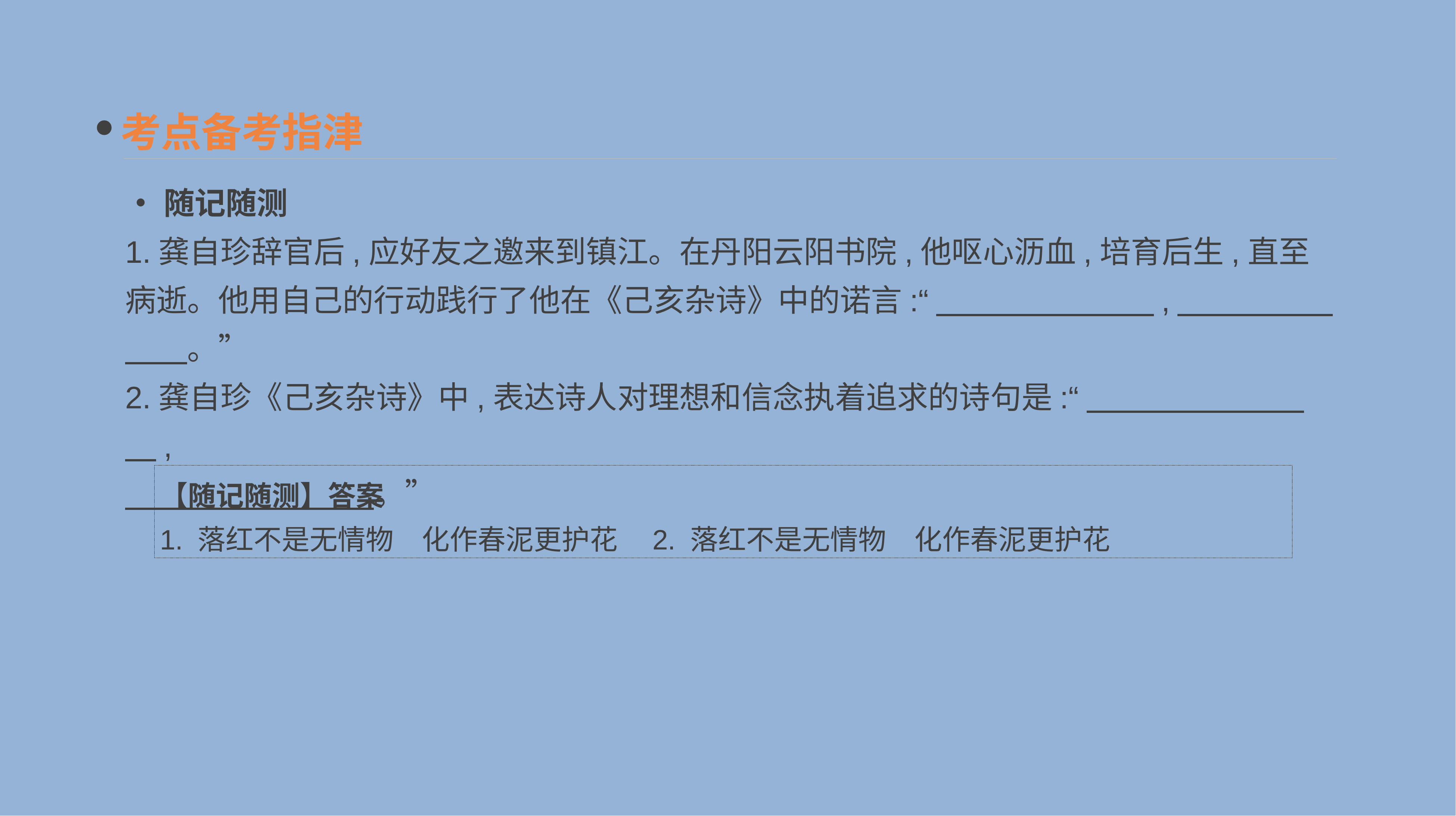

考点备考指津

•随记随测
1.龚自珍辞官后,应好友之邀来到镇江。在丹阳云阳书院,他呕心沥血,培育后生,直至病逝。他用自己的行动践行了他在《己亥杂诗》中的诺言:“　　　　　　　,　　　　　　　。”
2.龚自珍《己亥杂诗》中,表达诗人对理想和信念执着追求的诗句是:“　　　　　　　　,
　　　　　　　　。”
【随记随测】答案
1. 落红不是无情物　化作春泥更护花　2. 落红不是无情物　化作春泥更护花